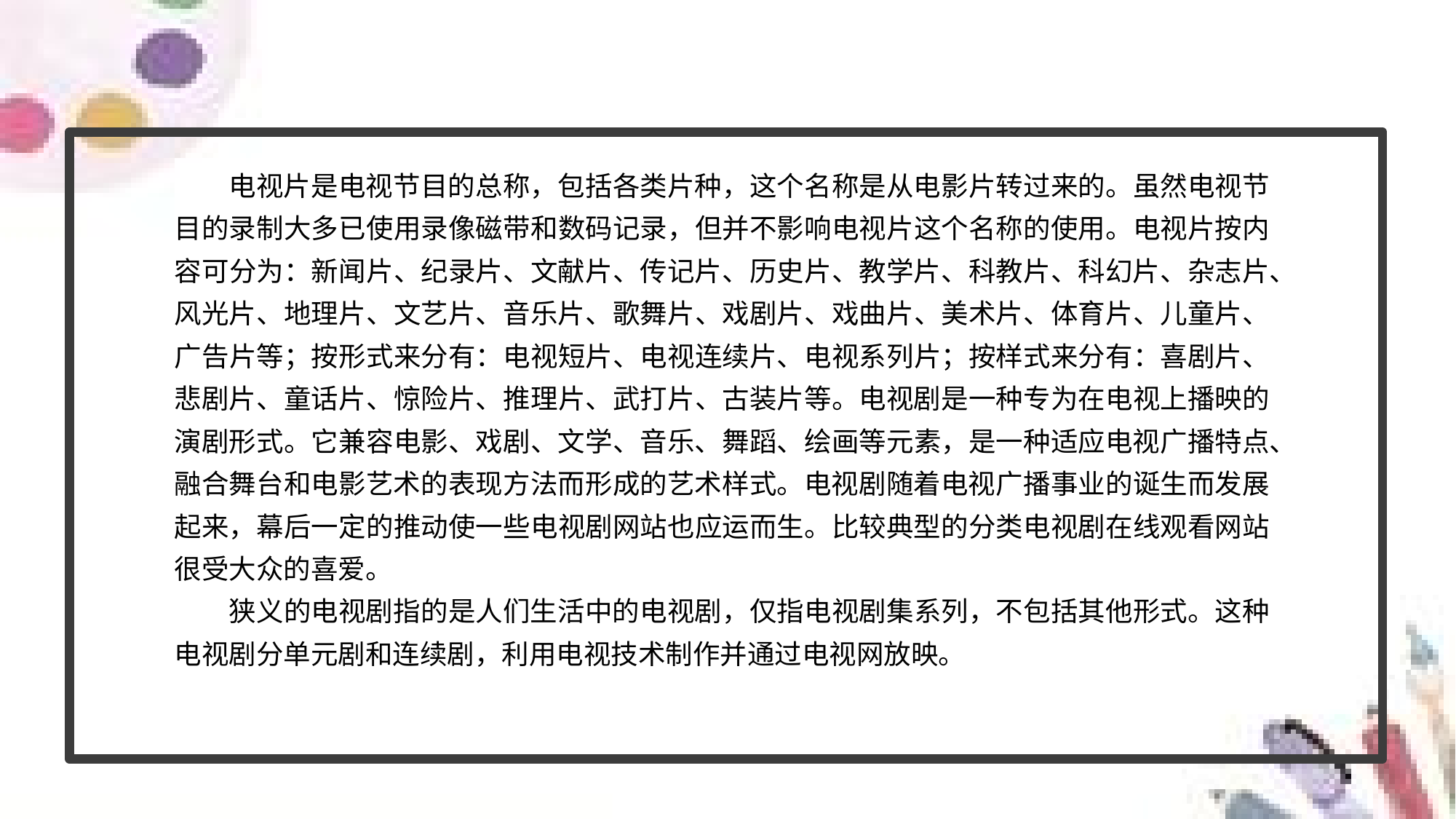

电视片是电视节目的总称，包括各类片种，这个名称是从电影片转过来的。虽然电视节目的录制大多已使用录像磁带和数码记录，但并不影响电视片这个名称的使用。电视片按内容可分为：新闻片、纪录片、文献片、传记片、历史片、教学片、科教片、科幻片、杂志片、风光片、地理片、文艺片、音乐片、歌舞片、戏剧片、戏曲片、美术片、体育片、儿童片、广告片等；按形式来分有：电视短片、电视连续片、电视系列片；按样式来分有：喜剧片、悲剧片、童话片、惊险片、推理片、武打片、古装片等。电视剧是一种专为在电视上播映的演剧形式。它兼容电影、戏剧、文学、音乐、舞蹈、绘画等元素，是一种适应电视广播特点、融合舞台和电影艺术的表现方法而形成的艺术样式。电视剧随着电视广播事业的诞生而发展起来，幕后一定的推动使一些电视剧网站也应运而生。比较典型的分类电视剧在线观看网站很受大众的喜爱。
狭义的电视剧指的是人们生活中的电视剧，仅指电视剧集系列，不包括其他形式。这种电视剧分单元剧和连续剧，利用电视技术制作并通过电视网放映。
13